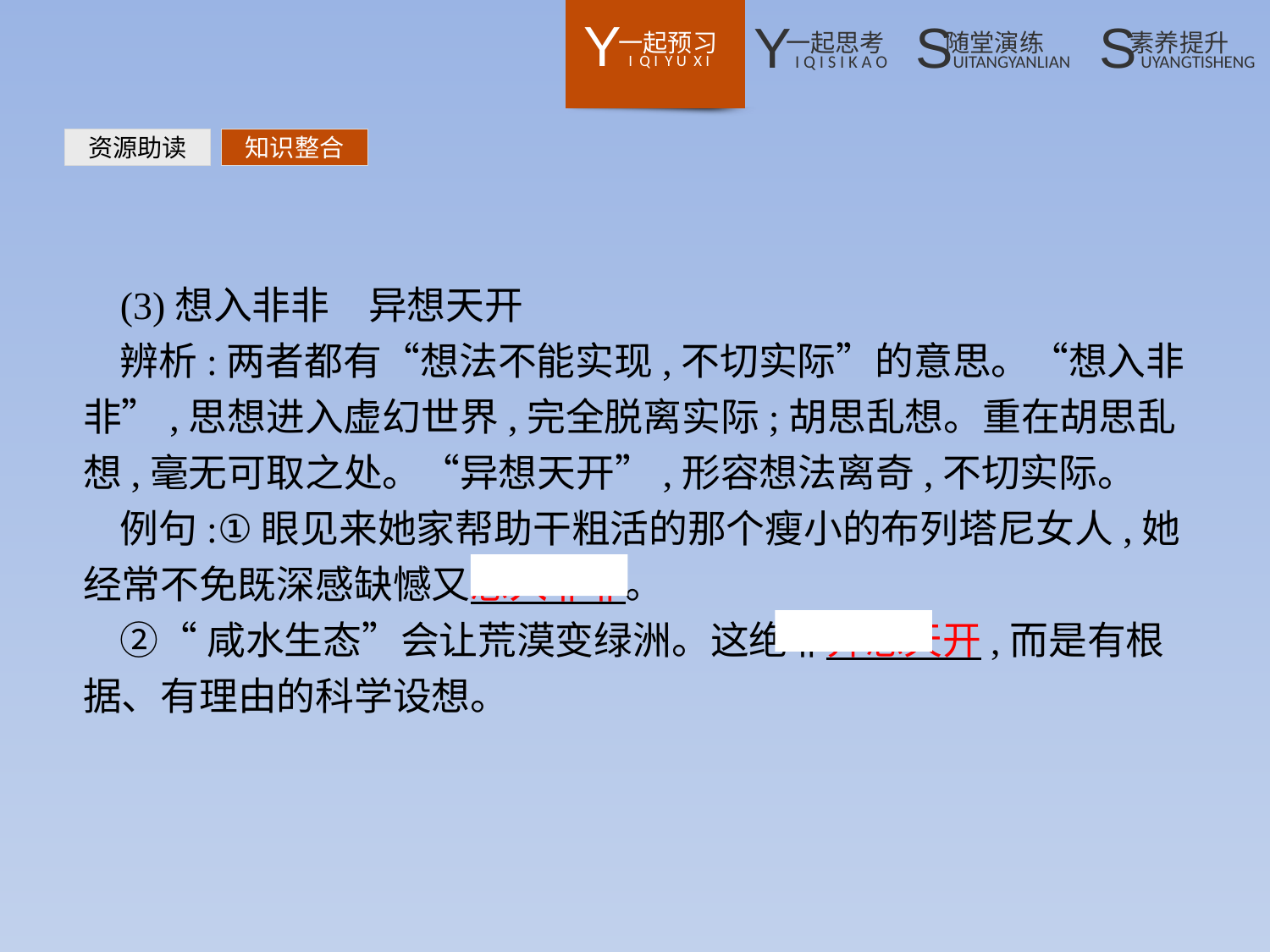

资源助读
知识整合
(3)想入非非　异想天开
辨析:两者都有“想法不能实现,不切实际”的意思。“想入非非”,思想进入虚幻世界,完全脱离实际;胡思乱想。重在胡思乱想,毫无可取之处。“异想天开”,形容想法离奇,不切实际。
例句:①眼见来她家帮助干粗活的那个瘦小的布列塔尼女人,她经常不免既深感缺憾又想入非非。
②“咸水生态”会让荒漠变绿洲。这绝非异想天开,而是有根据、有理由的科学设想。